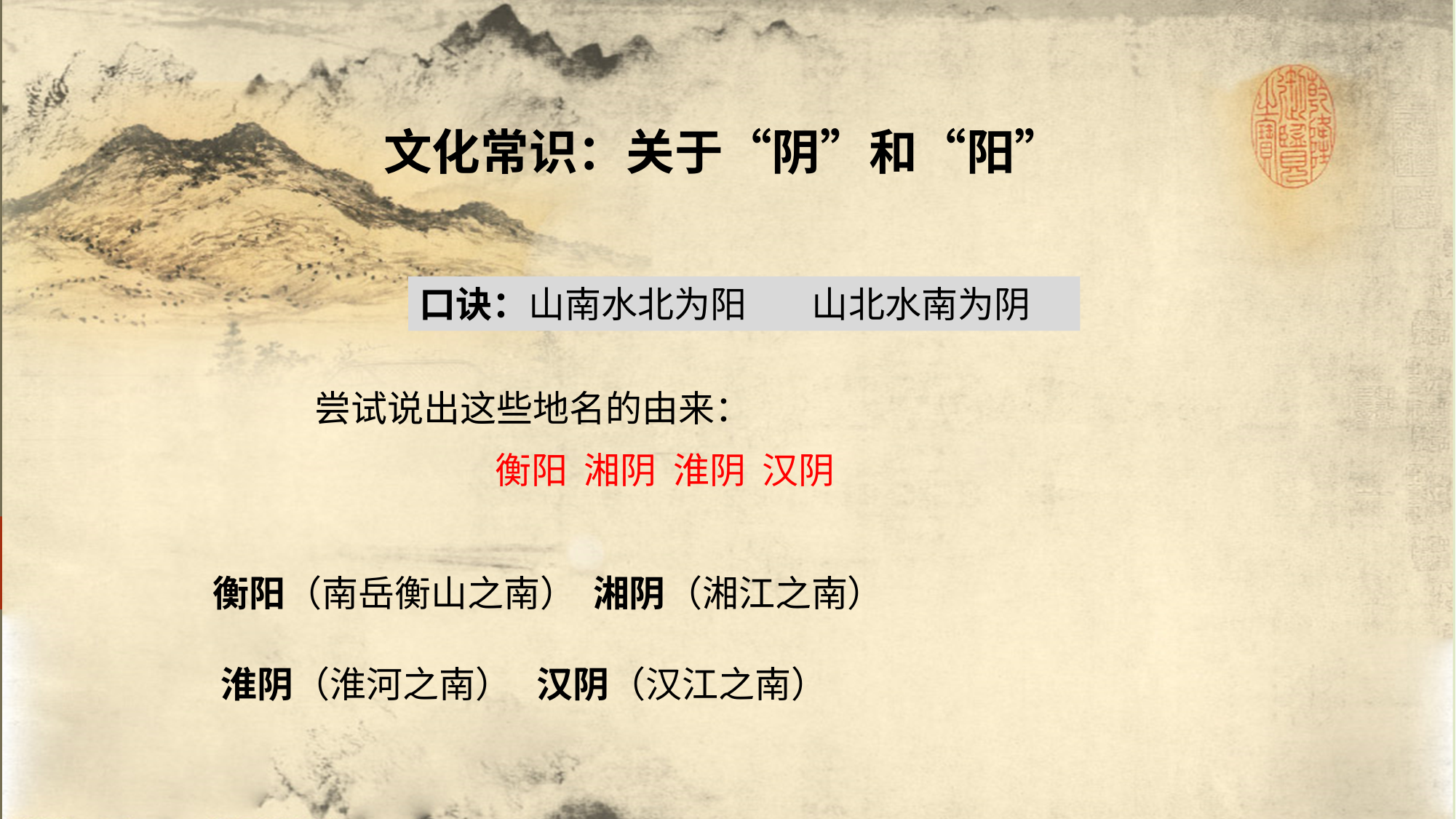

文化常识：关于“阴”和“阳”
口诀：山南水北为阳        山北水南为阴
尝试说出这些地名的由来：
                     衡阳  湘阴  淮阴  汉阴
  衡阳（南岳衡山之南）  湘阴（湘江之南）
淮阴（淮河之南）   汉阴（汉江之南）